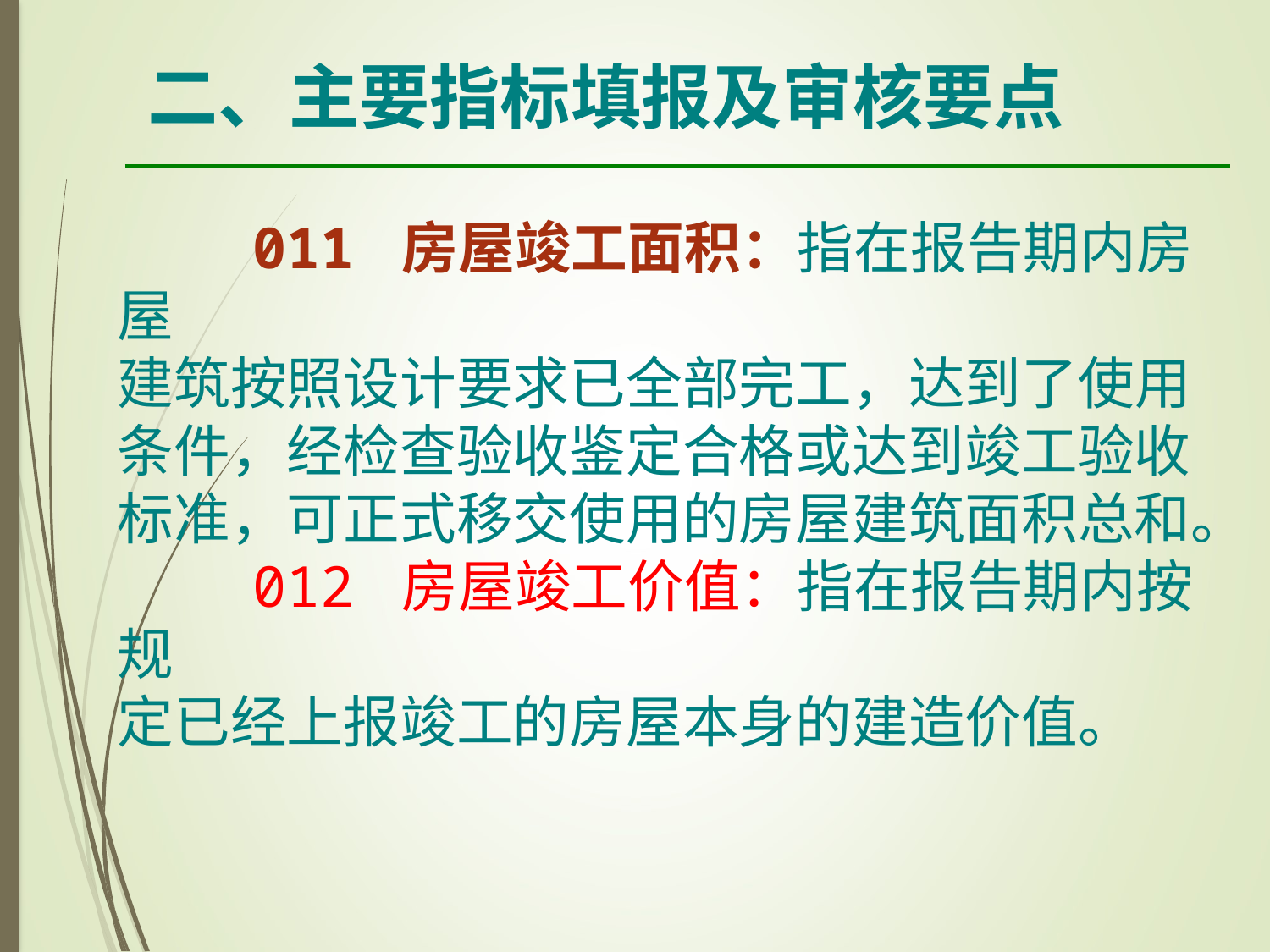

二、主要指标填报及审核要点
    011 房屋竣工面积：指在报告期内房屋
建筑按照设计要求已全部完工，达到了使用
条件，经检查验收鉴定合格或达到竣工验收
标准，可正式移交使用的房屋建筑面积总和。
    012 房屋竣工价值：指在报告期内按规
定已经上报竣工的房屋本身的建造价值。